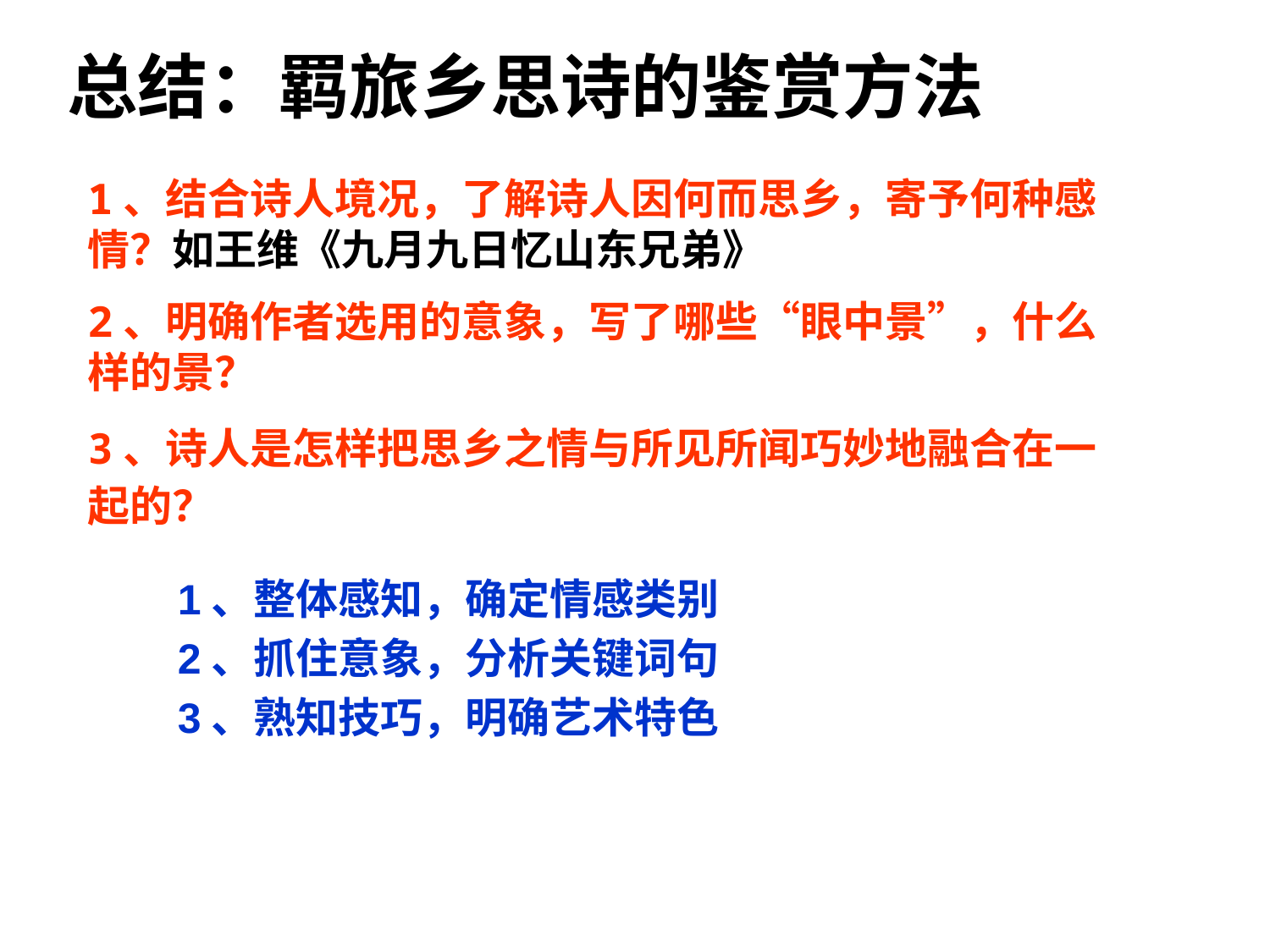

总结：羁旅乡思诗的鉴赏方法
1、结合诗人境况，了解诗人因何而思乡，寄予何种感情？如王维《九月九日忆山东兄弟》
2、明确作者选用的意象，写了哪些“眼中景”，什么样的景？
3、诗人是怎样把思乡之情与所见所闻巧妙地融合在一起的？

1、整体感知，确定情感类别
2、抓住意象，分析关键词句
3、熟知技巧，明确艺术特色